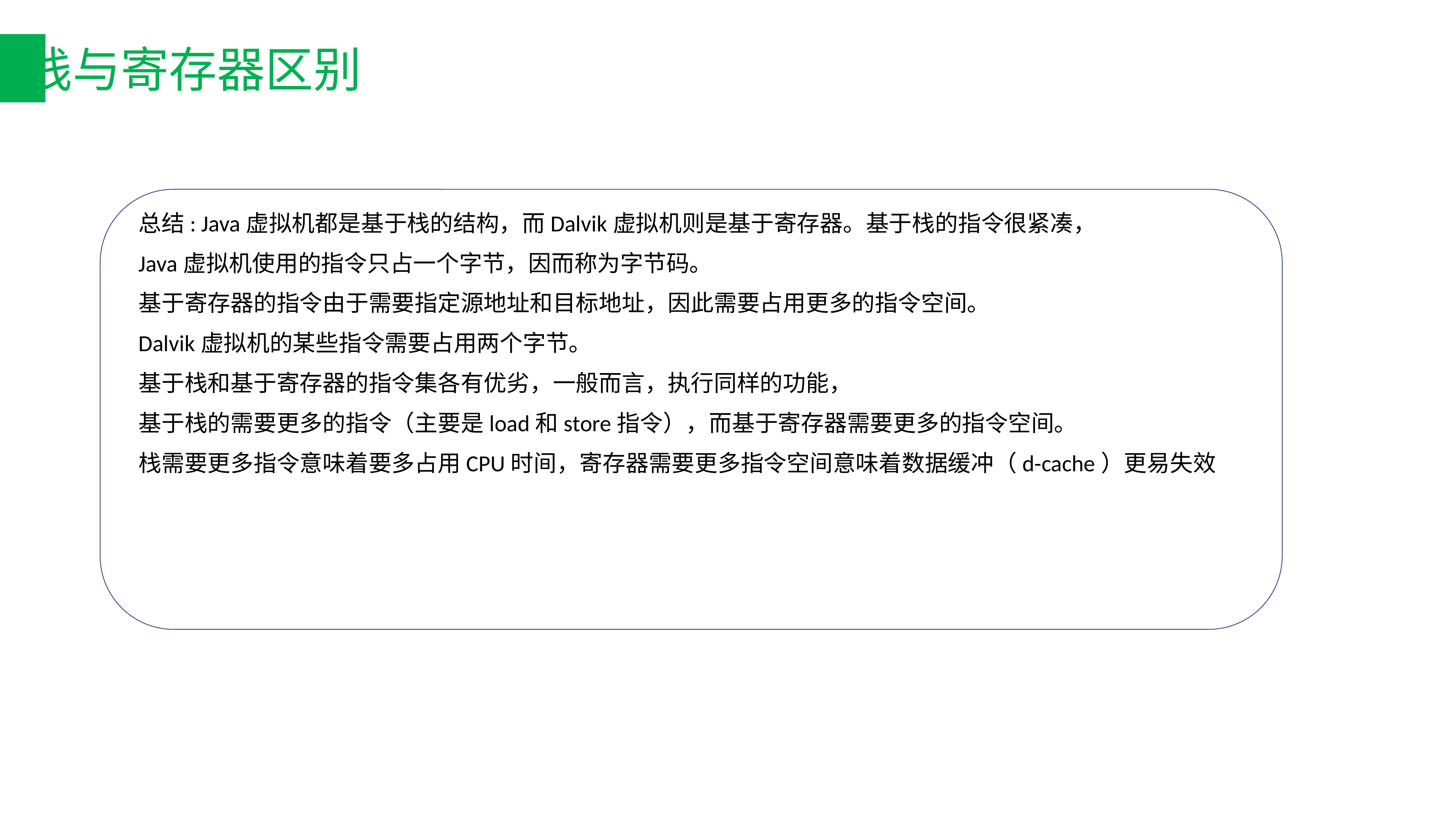

# 栈与寄存器区别

总结: Java虚拟机都是基于栈的结构，而Dalvik虚拟机则是基于寄存器。基于栈的指令很紧凑，
Java虚拟机使用的指令只占一个字节，因而称为字节码。
基于寄存器的指令由于需要指定源地址和目标地址，因此需要占用更多的指令空间。
Dalvik虚拟机的某些指令需要占用两个字节。
基于栈和基于寄存器的指令集各有优劣，一般而言，执行同样的功能，
基于栈的需要更多的指令（主要是load和store指令），而基于寄存器需要更多的指令空间。
栈需要更多指令意味着要多占用CPU时间，寄存器需要更多指令空间意味着数据缓冲（d-cache）更易失效